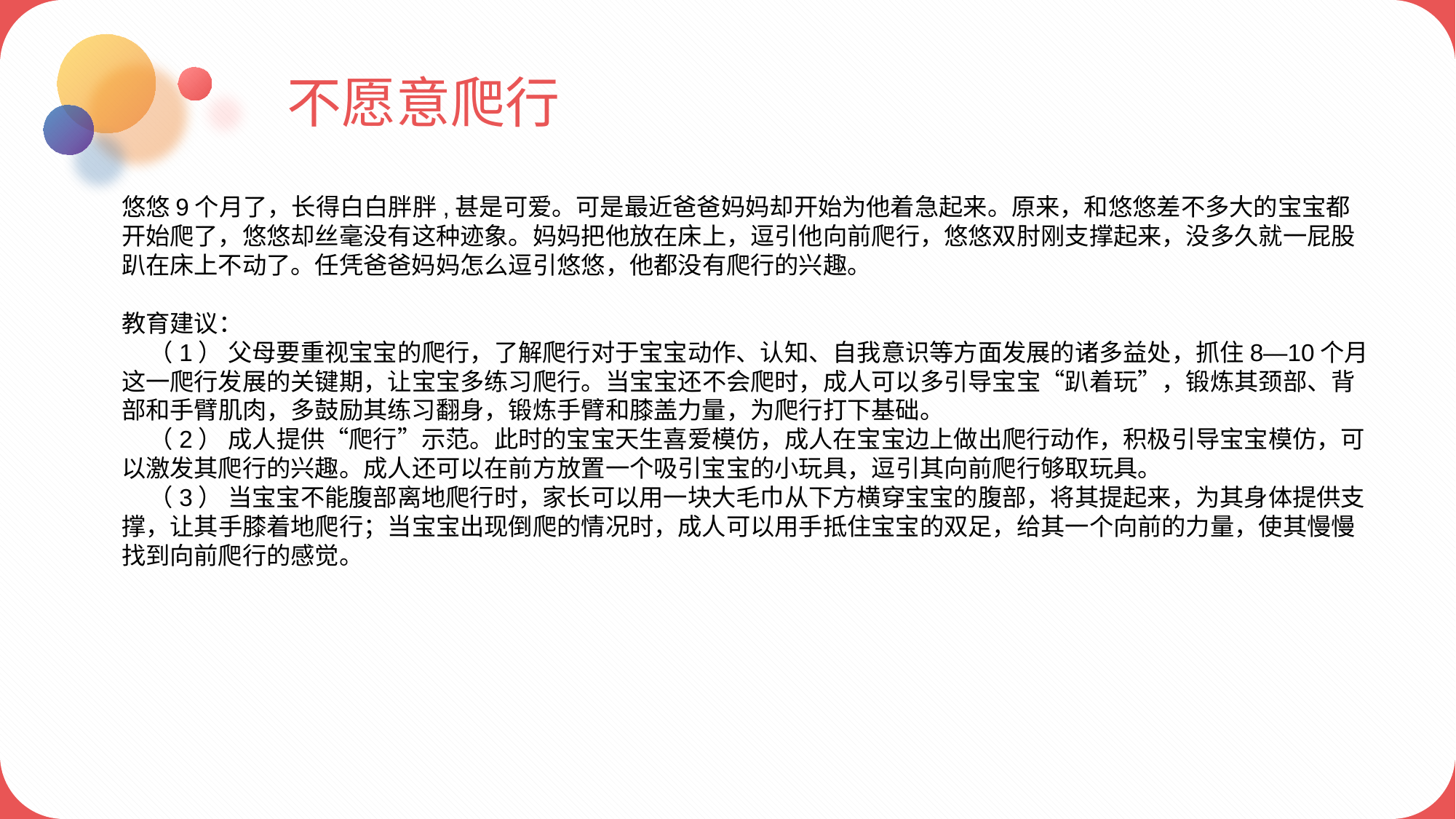

不愿意爬行
悠悠9个月了，长得白白胖胖,甚是可爱。可是最近爸爸妈妈却开始为他着急起来。原来，和悠悠差不多大的宝宝都开始爬了，悠悠却丝毫没有这种迹象。妈妈把他放在床上，逗引他向前爬行，悠悠双肘刚支撑起来，没多久就一屁股趴在床上不动了。任凭爸爸妈妈怎么逗引悠悠，他都没有爬行的兴趣。

教育建议：
    （1） 父母要重视宝宝的爬行，了解爬行对于宝宝动作、认知、自我意识等方面发展的诸多益处，抓住8—10个月这一爬行发展的关键期，让宝宝多练习爬行。当宝宝还不会爬时，成人可以多引导宝宝“趴着玩”，锻炼其颈部、背部和手臂肌肉，多鼓励其练习翻身，锻炼手臂和膝盖力量，为爬行打下基础。
    （2） 成人提供“爬行”示范。此时的宝宝天生喜爱模仿，成人在宝宝边上做出爬行动作，积极引导宝宝模仿，可以激发其爬行的兴趣。成人还可以在前方放置一个吸引宝宝的小玩具，逗引其向前爬行够取玩具。
    （3） 当宝宝不能腹部离地爬行时，家长可以用一块大毛巾从下方横穿宝宝的腹部，将其提起来，为其身体提供支撑，让其手膝着地爬行；当宝宝出现倒爬的情况时，成人可以用手抵住宝宝的双足，给其一个向前的力量，使其慢慢找到向前爬行的感觉。